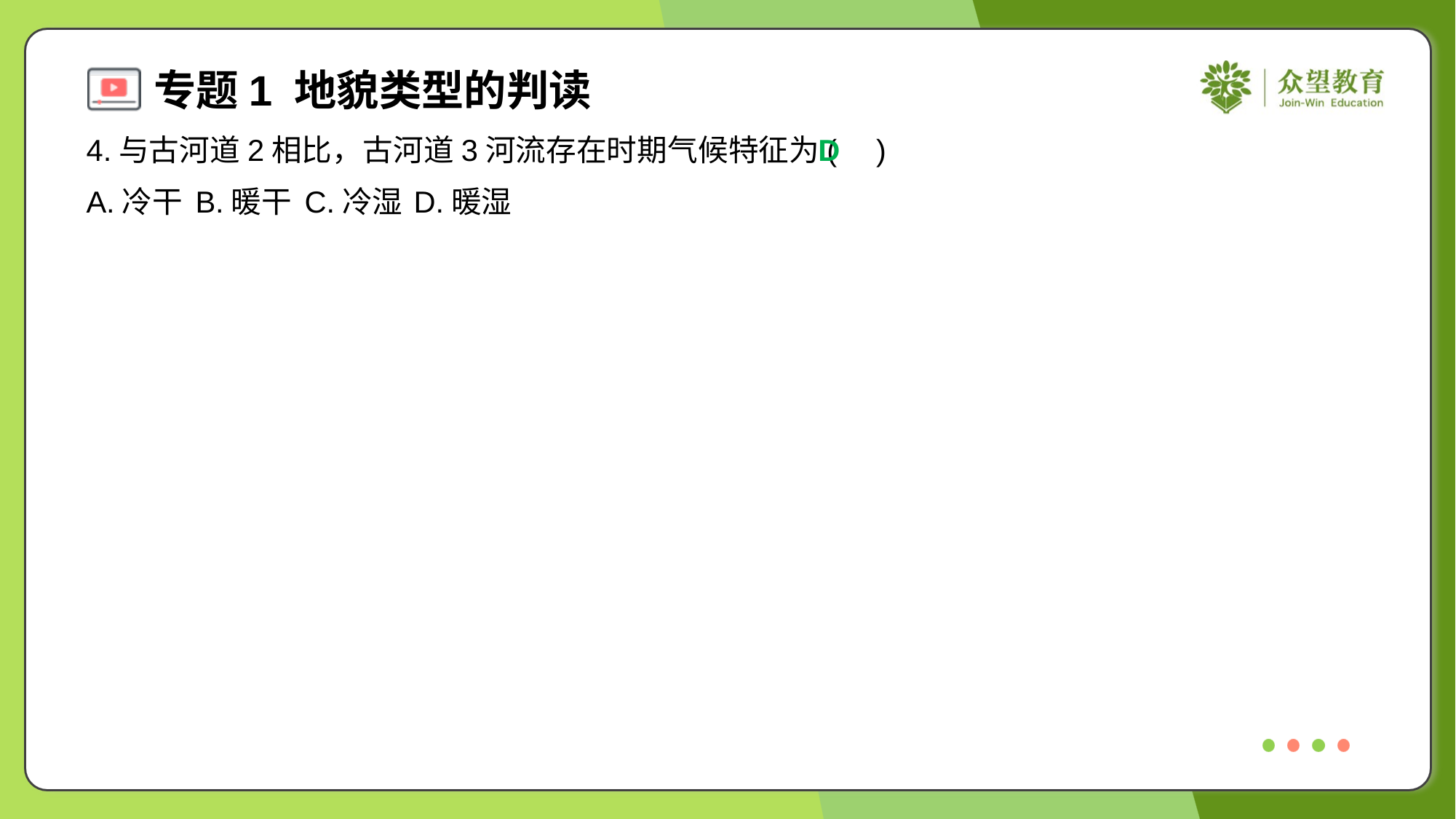

4.与古河道2相比，古河道3河流存在时期气候特征为(     )
D
A.冷干	B.暖干	C.冷湿	D.暖湿